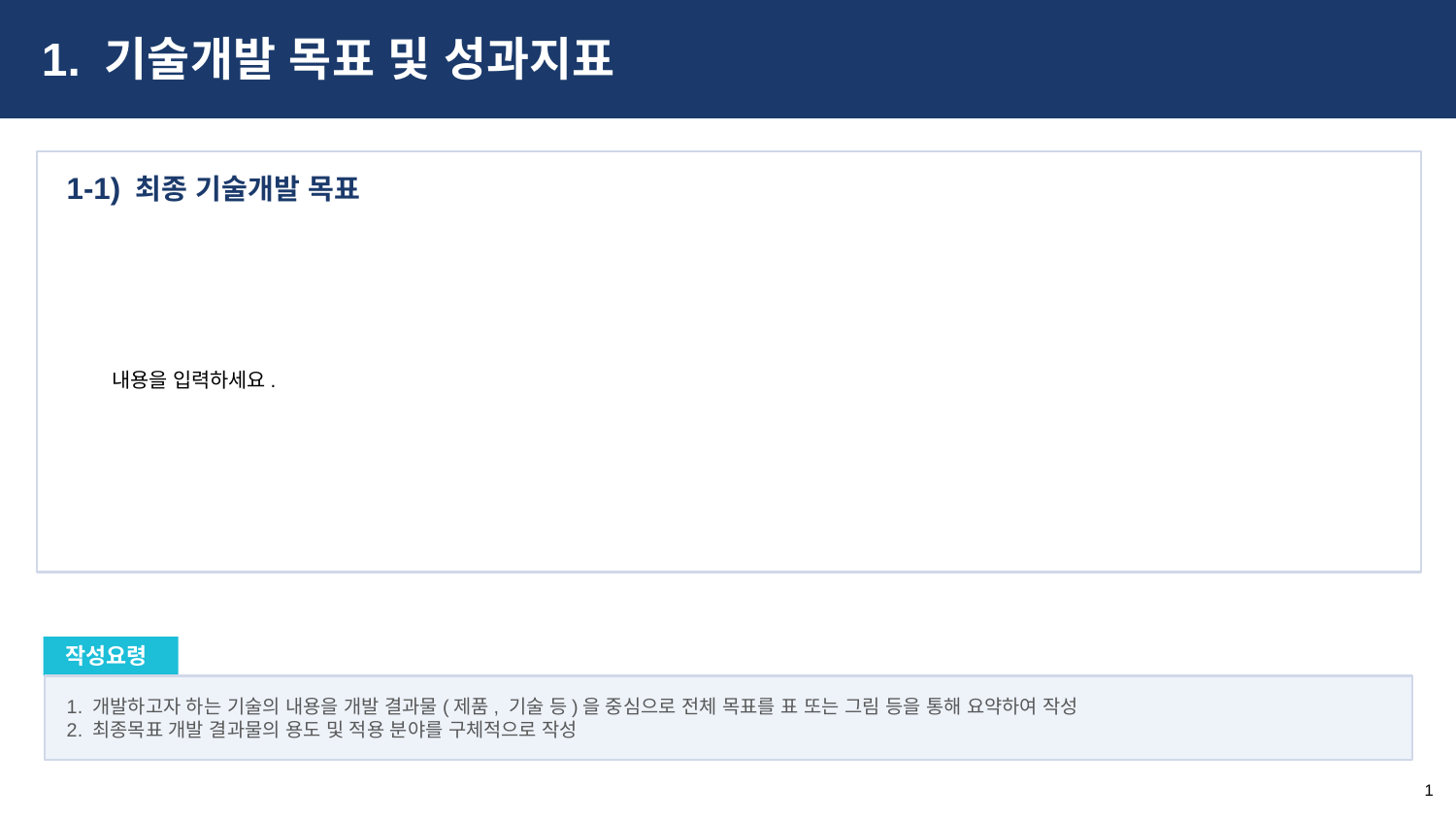

1. 기술개발 목표 및 성과지표

  최종 기술개발 목표
1-1)
내용을 입력하세요.

작성요령

1. 개발하고자 하는 기술의 내용을 개발 결과물(제품, 기술 등)을 중심으로 전체 목표를 표 또는 그림 등을 통해 요약하여 작성
2. 최종목표 개발 결과물의 용도 및 적용 분야를 구체적으로 작성
1